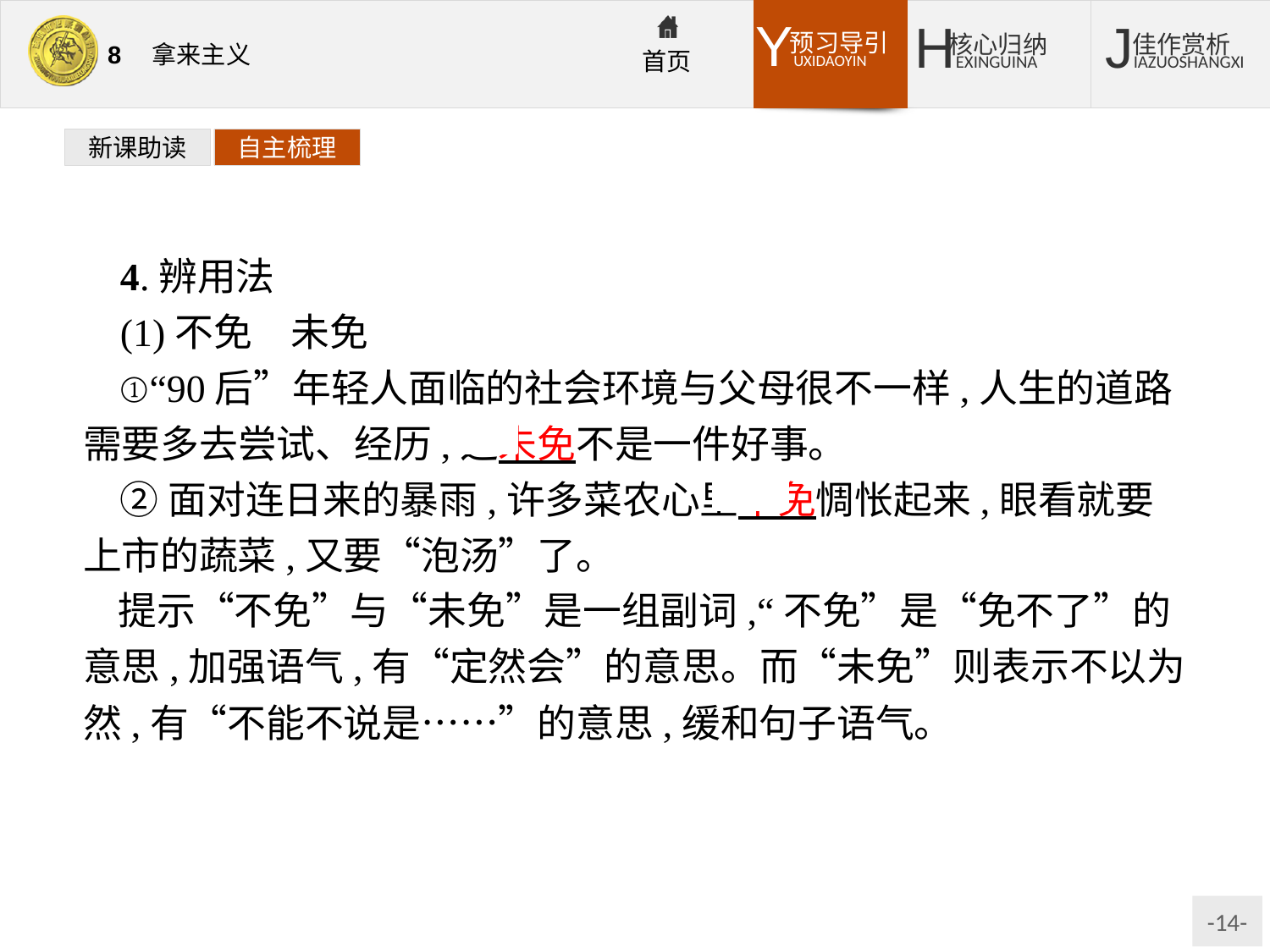

新课助读
自主梳理
4.辨用法
(1)不免　未免
①“90后”年轻人面临的社会环境与父母很不一样,人生的道路需要多去尝试、经历,这未免不是一件好事。
②面对连日来的暴雨,许多菜农心里不免惆怅起来,眼看就要上市的蔬菜,又要“泡汤”了。
提示“不免”与“未免”是一组副词,“不免”是“免不了”的意思,加强语气,有“定然会”的意思。而“未免”则表示不以为然,有“不能不说是……”的意思,缓和句子语气。